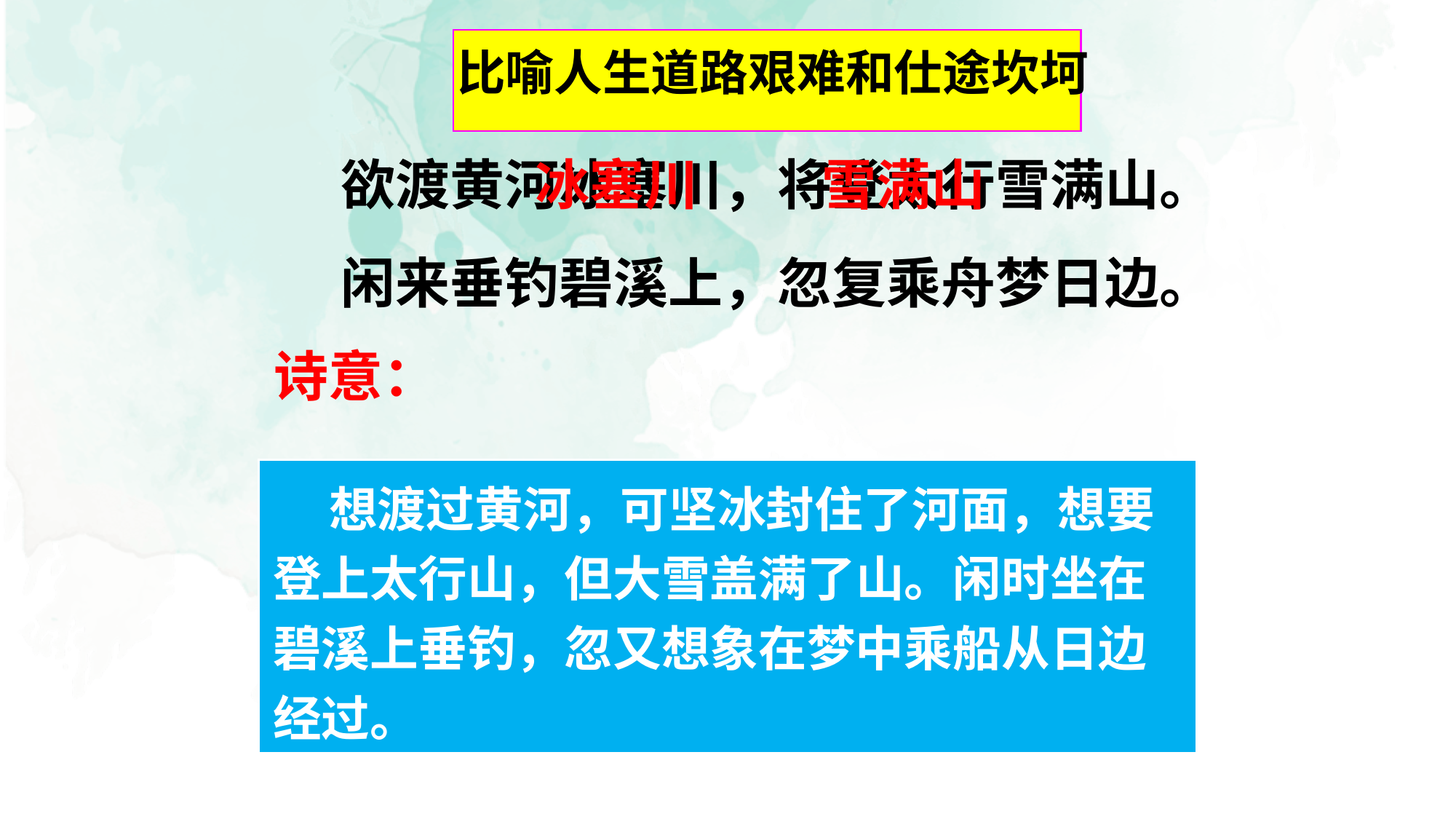

比喻人生道路艰难和仕途坎坷
欲渡黄河冰塞川，将登太行雪满山。
闲来垂钓碧溪上，忽复乘舟梦日边。
冰塞川          雪满山
诗意：
    想渡过黄河，可坚冰封住了河面，想要登上太行山，但大雪盖满了山。闲时坐在碧溪上垂钓，忽又想象在梦中乘船从日边经过。